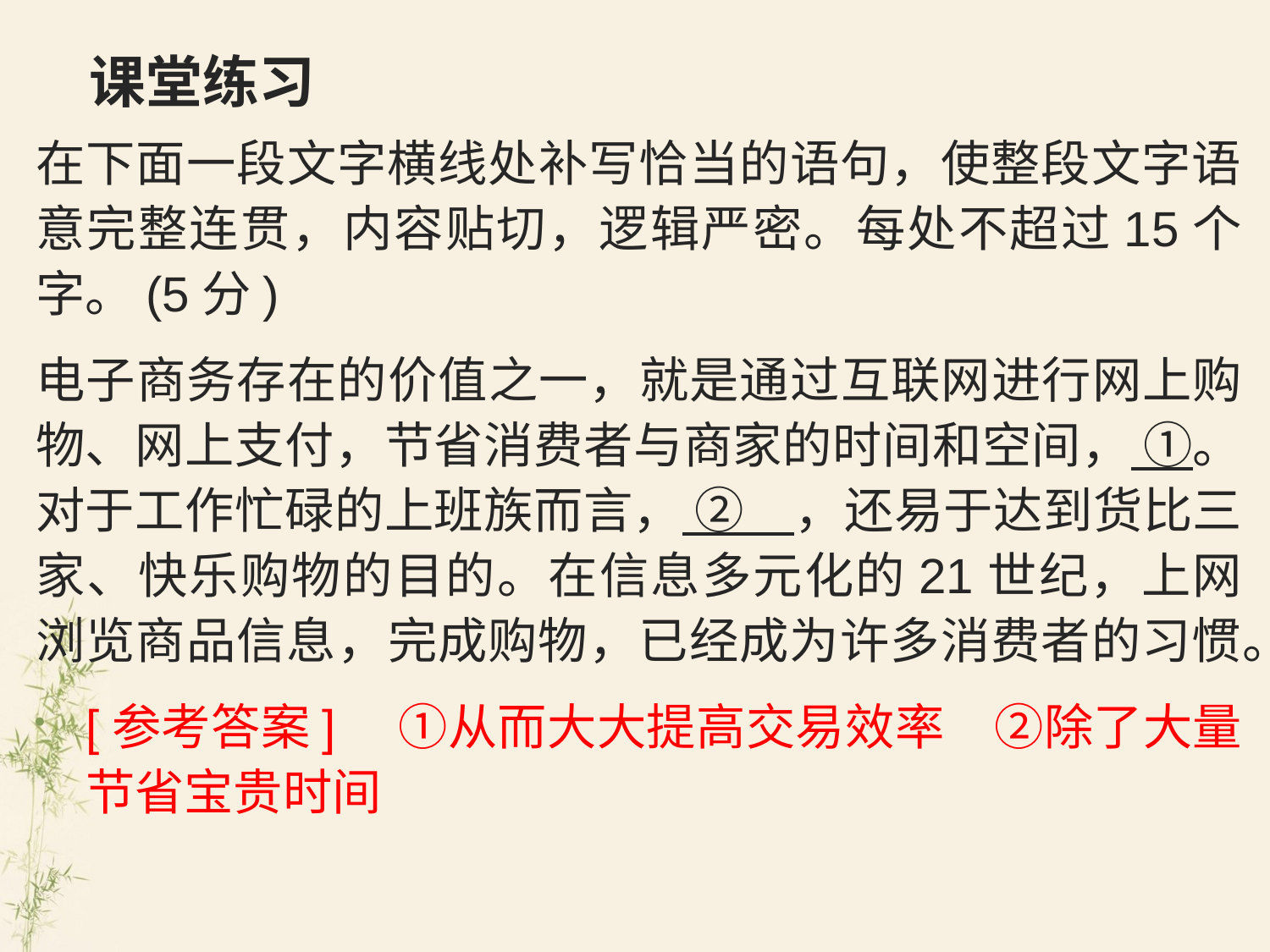

# 课堂练习
在下面一段文字横线处补写恰当的语句，使整段文字语意完整连贯，内容贴切，逻辑严密。每处不超过15个字。(5分)
电子商务存在的价值之一，就是通过互联网进行网上购物、网上支付，节省消费者与商家的时间和空间， ①。对于工作忙碌的上班族而言， ②　，还易于达到货比三家、快乐购物的目的。在信息多元化的21世纪，上网浏览商品信息，完成购物，已经成为许多消费者的习惯。
[参考答案]　①从而大大提高交易效率　②除了大量节省宝贵时间